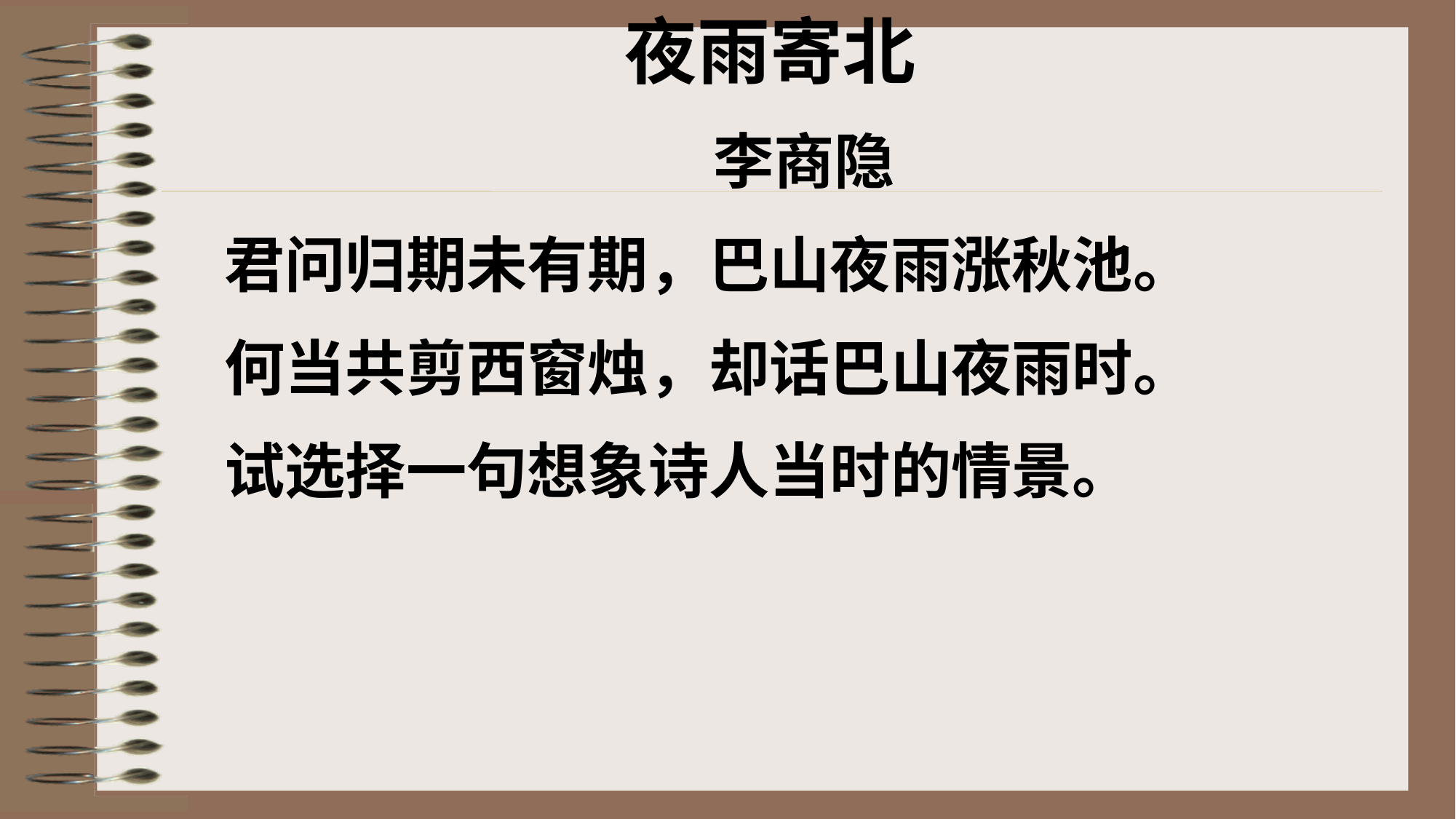

夜雨寄北
                                           李商隐
君问归期未有期，巴山夜雨涨秋池。
何当共剪西窗烛，却话巴山夜雨时。
试选择一句想象诗人当时的情景。